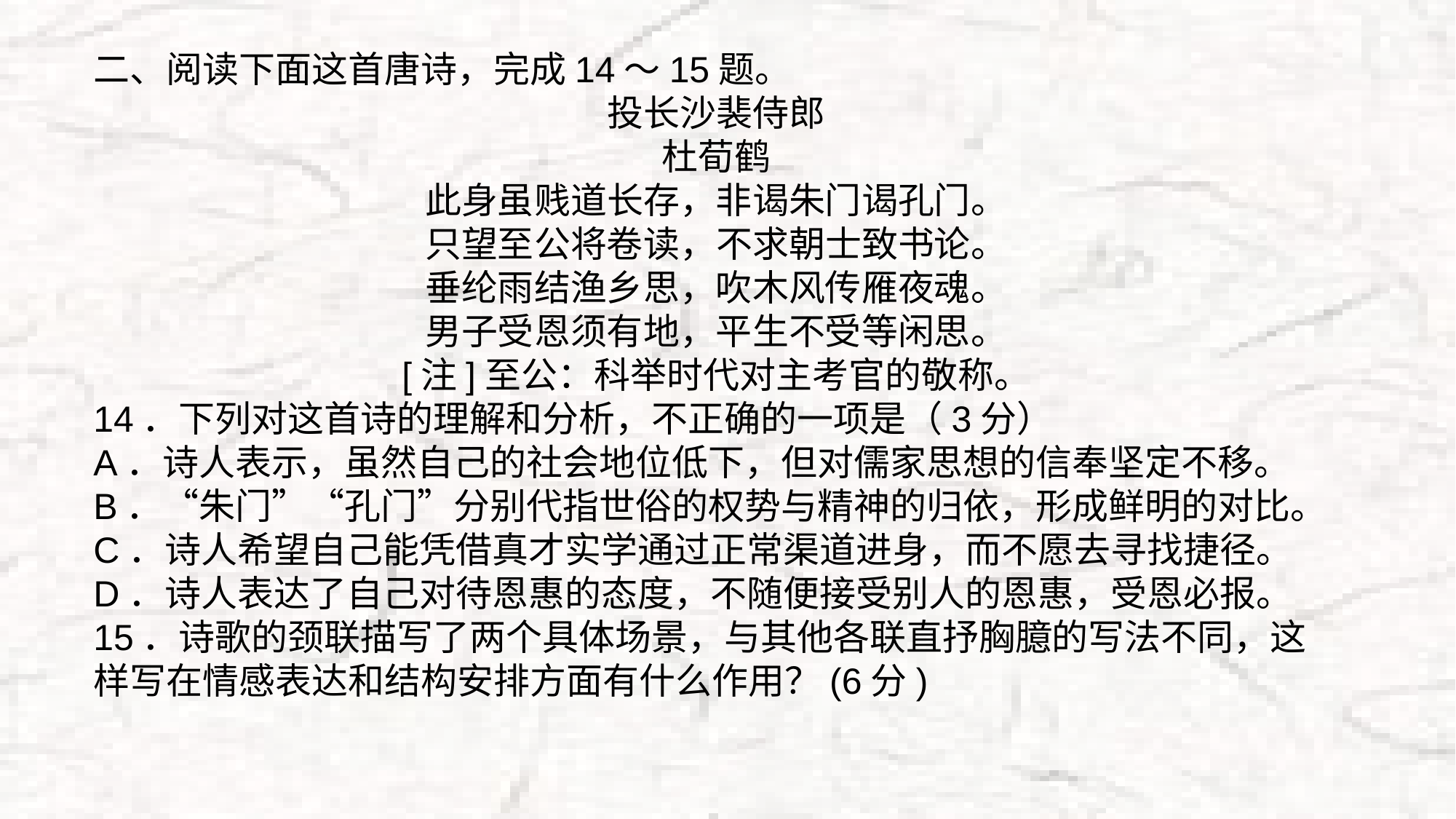

二、阅读下面这首唐诗，完成14～15题。
投长沙裴侍郎
杜荀鹤
此身虽贱道长存，非谒朱门谒孔门。
只望至公将卷读，不求朝士致书论。
垂纶雨结渔乡思，吹木风传雁夜魂。
男子受恩须有地，平生不受等闲思。
[注]至公：科举时代对主考官的敬称。
14．下列对这首诗的理解和分析，不正确的一项是（3分）
A．诗人表示，虽然自己的社会地位低下，但对儒家思想的信奉坚定不移。
B．“朱门”“孔门”分别代指世俗的权势与精神的归依，形成鲜明的对比。
C．诗人希望自己能凭借真才实学通过正常渠道进身，而不愿去寻找捷径。
D．诗人表达了自己对待恩惠的态度，不随便接受别人的恩惠，受恩必报。
15．诗歌的颈联描写了两个具体场景，与其他各联直抒胸臆的写法不同，这样写在情感表达和结构安排方面有什么作用？(6分)